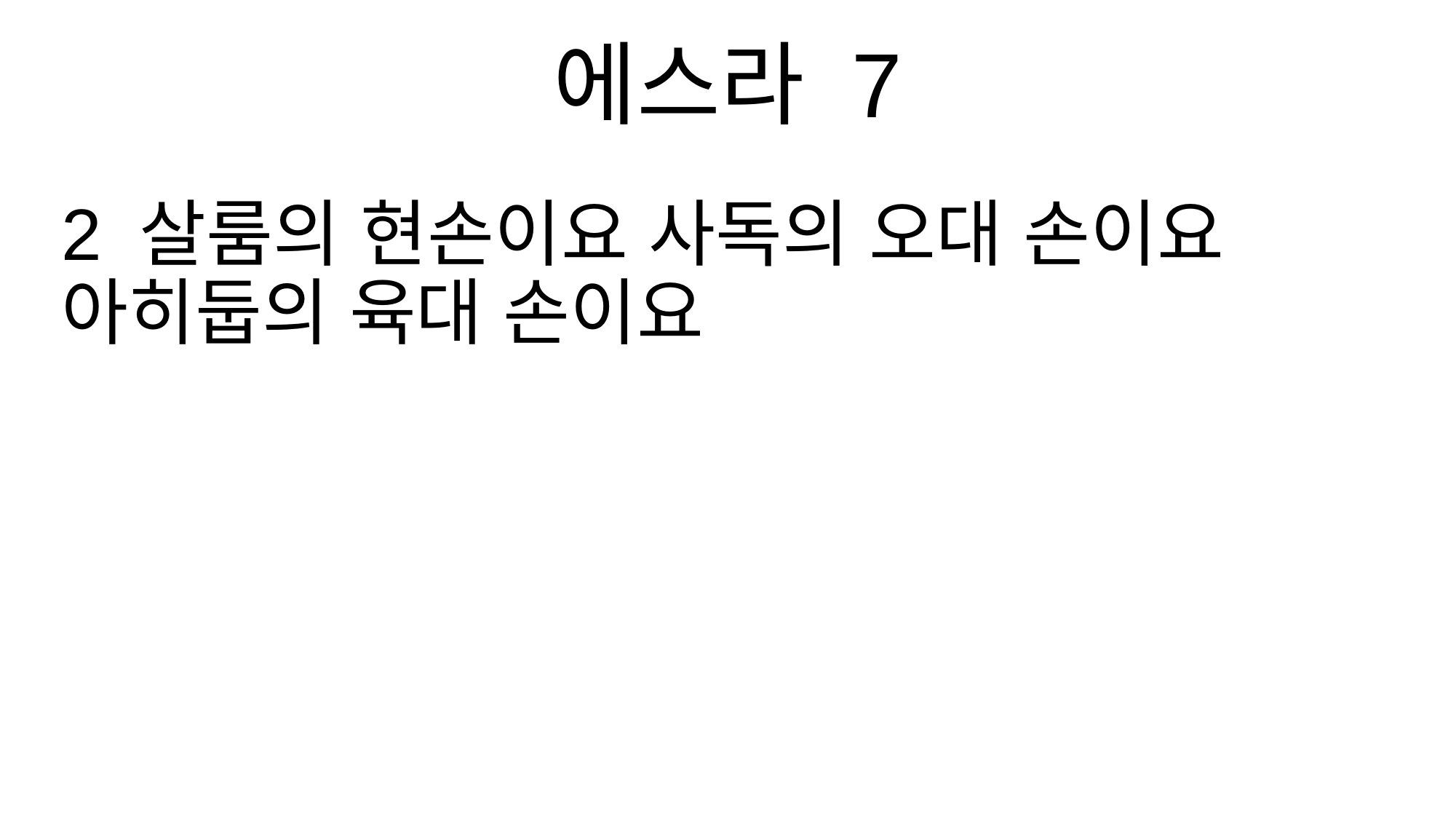

에스라 7
2 살룸의 현손이요 사독의 오대 손이요 아히둡의 육대 손이요